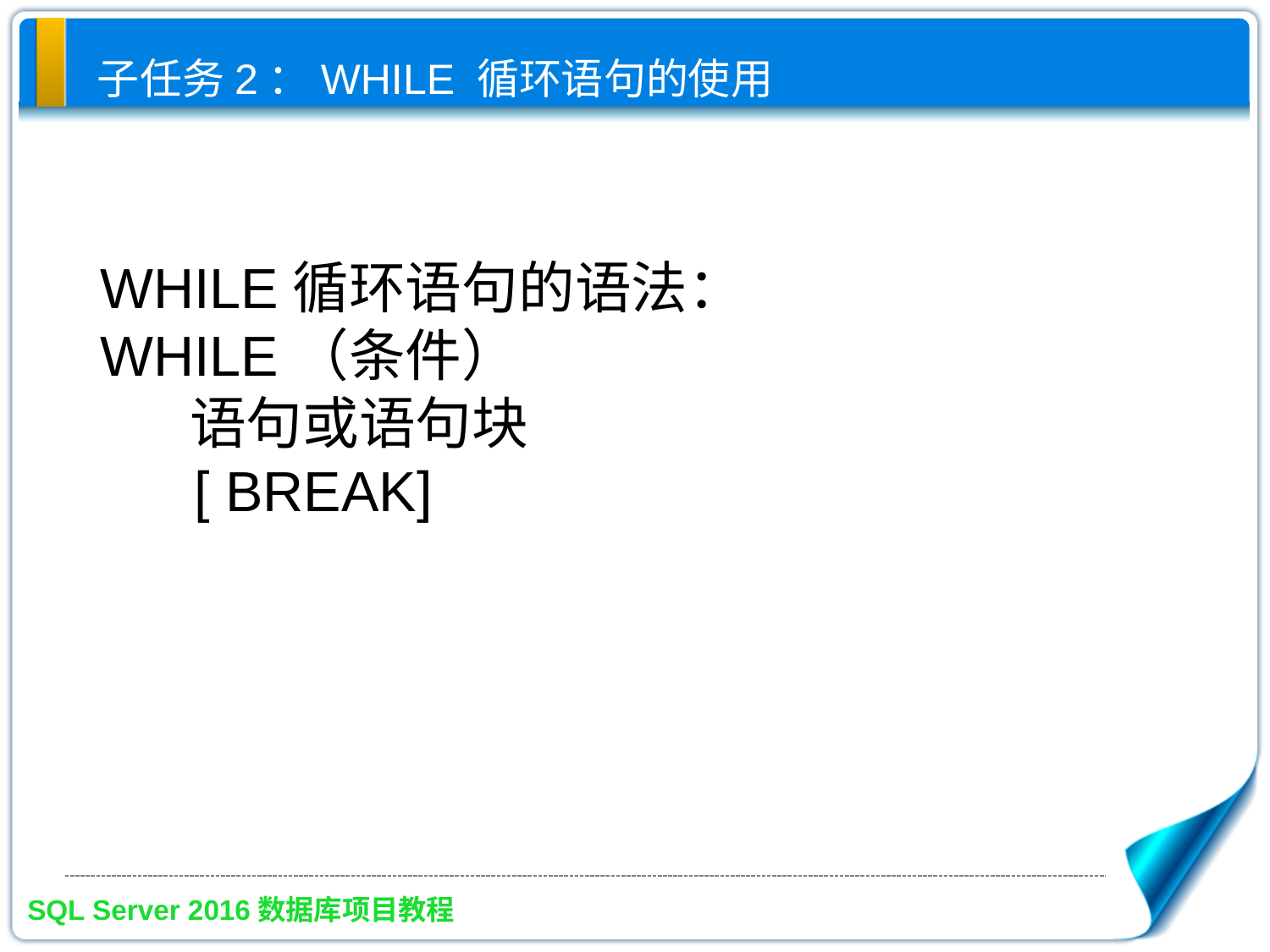

# 子任务2：WHILE 循环语句的使用
WHILE循环语句的语法：
WHILE（条件）
      语句或语句块
      [ BREAK]